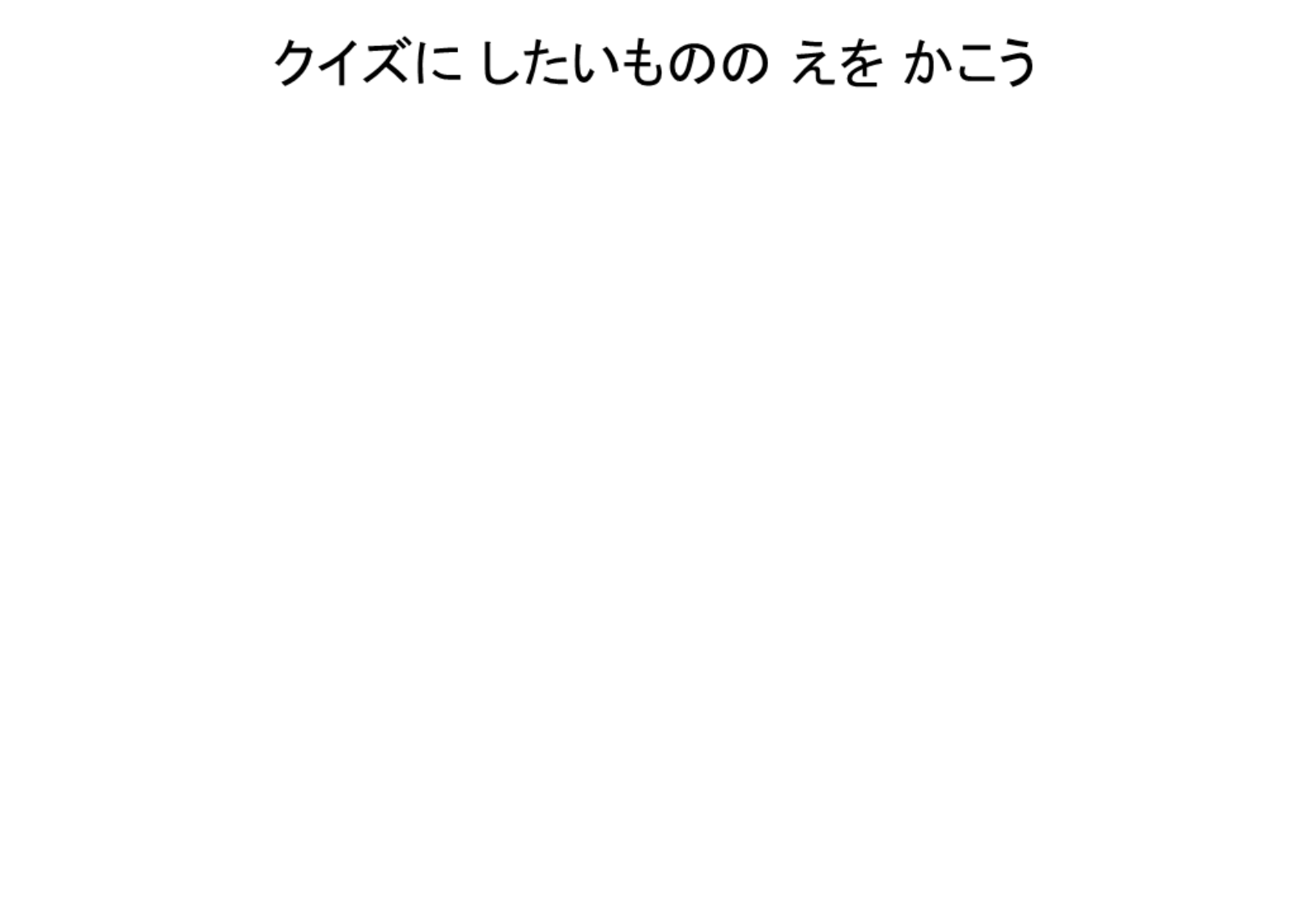

かたち
かたち
かたち
かたち
かたち
いろ
いろ
いろ
いろ
いろ
ようす
ようす
ようす
ようす
ようす
はたらき
はたらき
はたらき
はたらき
はたらき